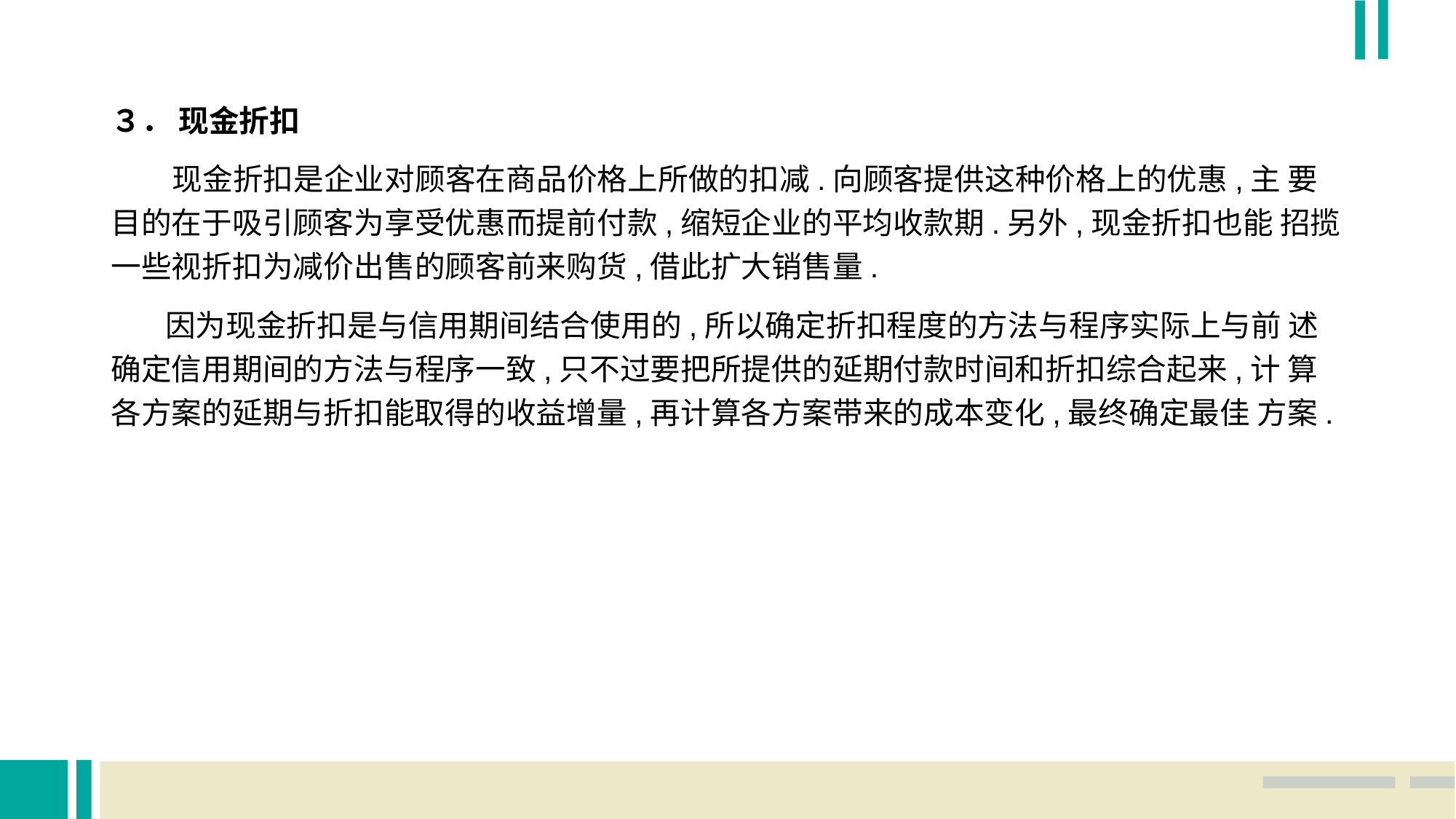

３． 现金折扣
        现金折扣是企业对顾客在商品价格上所做的扣减.向顾客提供这种价格上的优惠,主 要目的在于吸引顾客为享受优惠而提前付款,缩短企业的平均收款期.另外,现金折扣也能 招揽一些视折扣为减价出售的顾客前来购货,借此扩大销售量.
       因为现金折扣是与信用期间结合使用的,所以确定折扣程度的方法与程序实际上与前 述确定信用期间的方法与程序一致,只不过要把所提供的延期付款时间和折扣综合起来,计 算各方案的延期与折扣能取得的收益增量,再计算各方案带来的成本变化,最终确定最佳 方案.